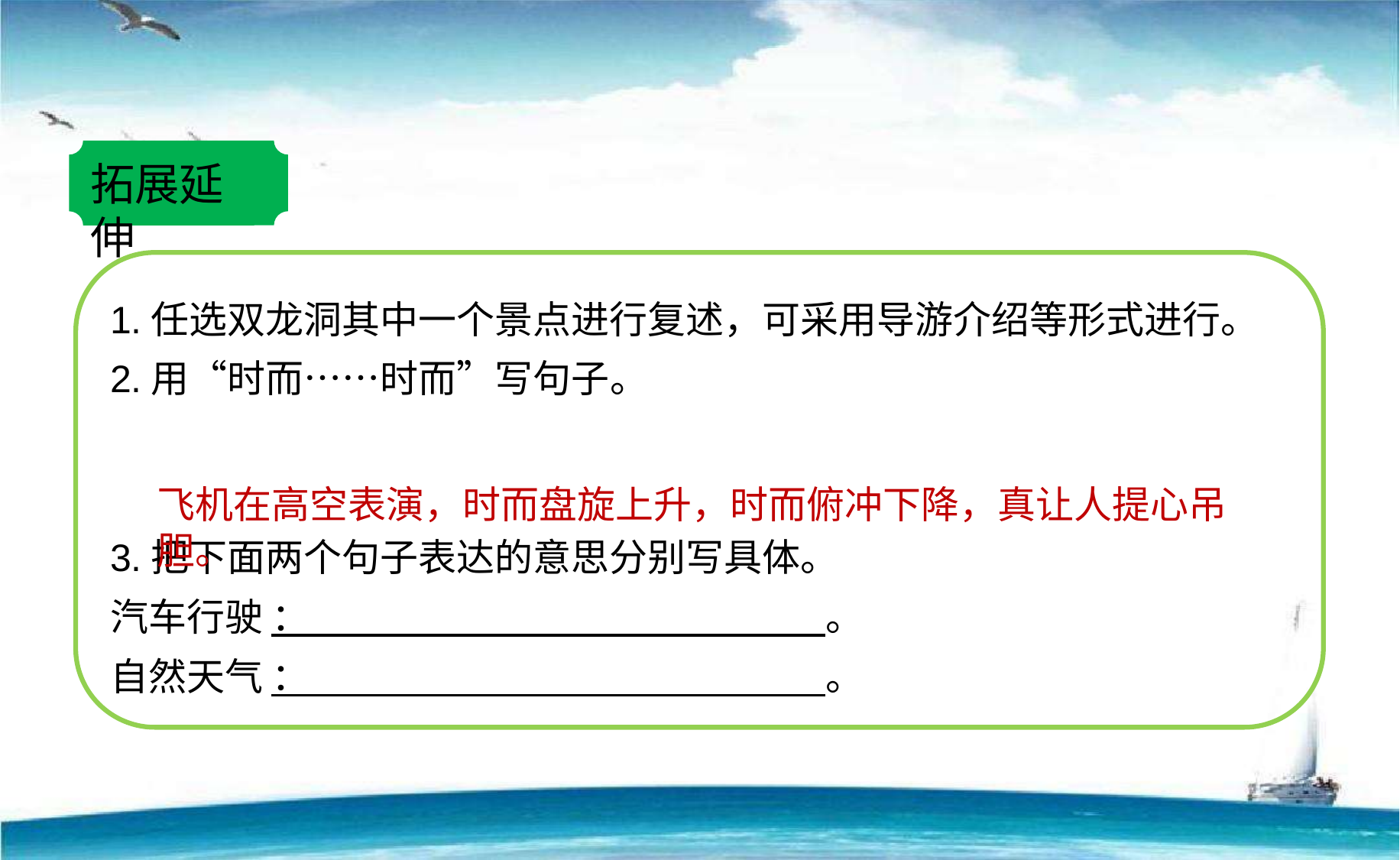

拓展延伸
1.任选双龙洞其中一个景点进行复述，可采用导游介绍等形式进行。
2.用“时而……时而”写句子。

3.把下面两个句子表达的意思分别写具体。
汽车行驶 ：                                                            。
自然天气 ：                                                            。
飞机在高空表演，时而盘旋上升，时而俯冲下降，真让人提心吊胆。